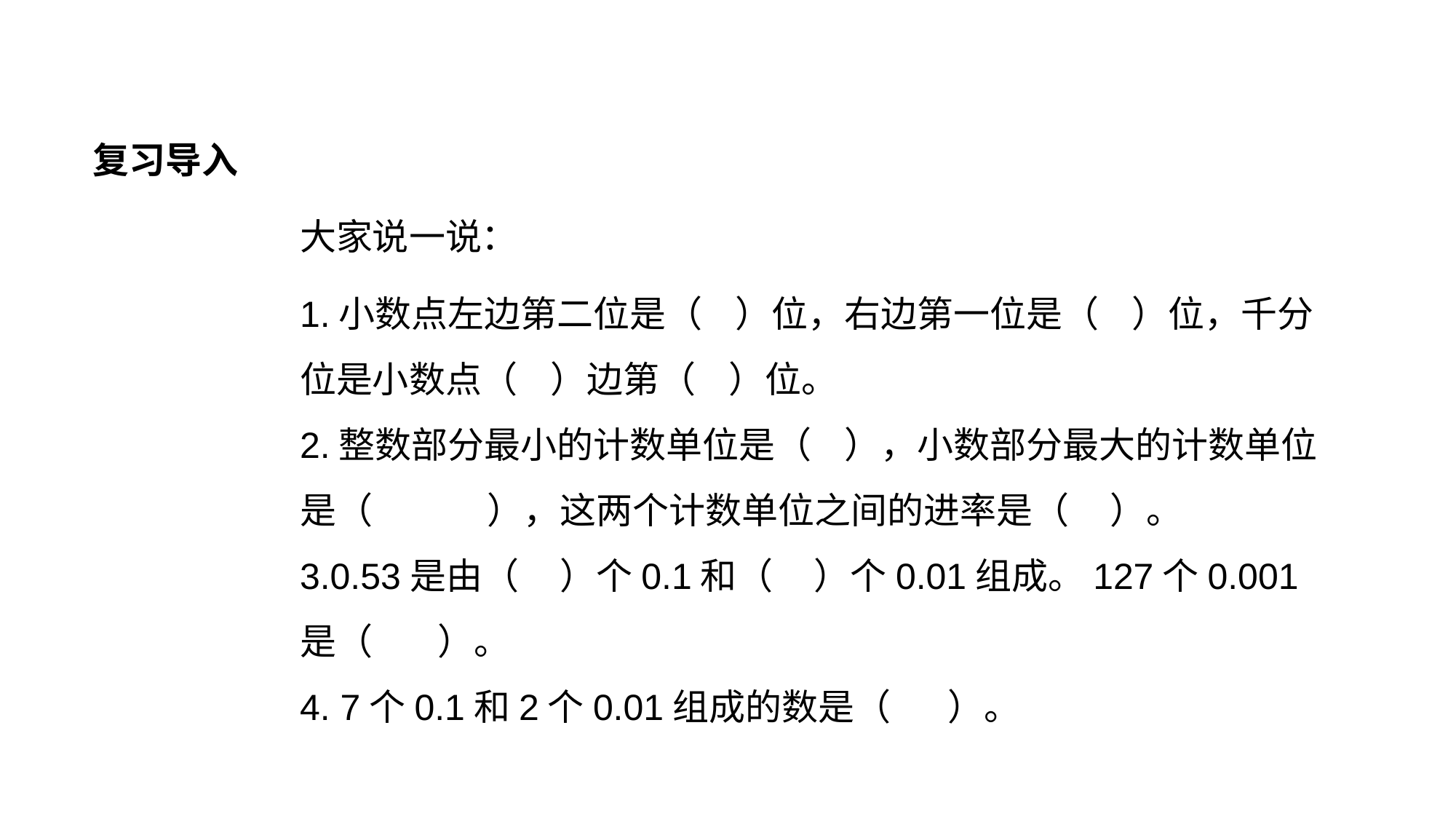

复习导入
大家说一说：
1.小数点左边第二位是（    ）位，右边第一位是（    ）位，千分位是小数点（    ）边第（    ）位。
2.整数部分最小的计数单位是（    ），小数部分最大的计数单位是（              ），这两个计数单位之间的进率是（     ）。
3.0.53是由（     ）个0.1和（     ）个0.01组成。127个0.001是（        ）。
4. 7个0.1和2个0.01组成的数是（       ）。